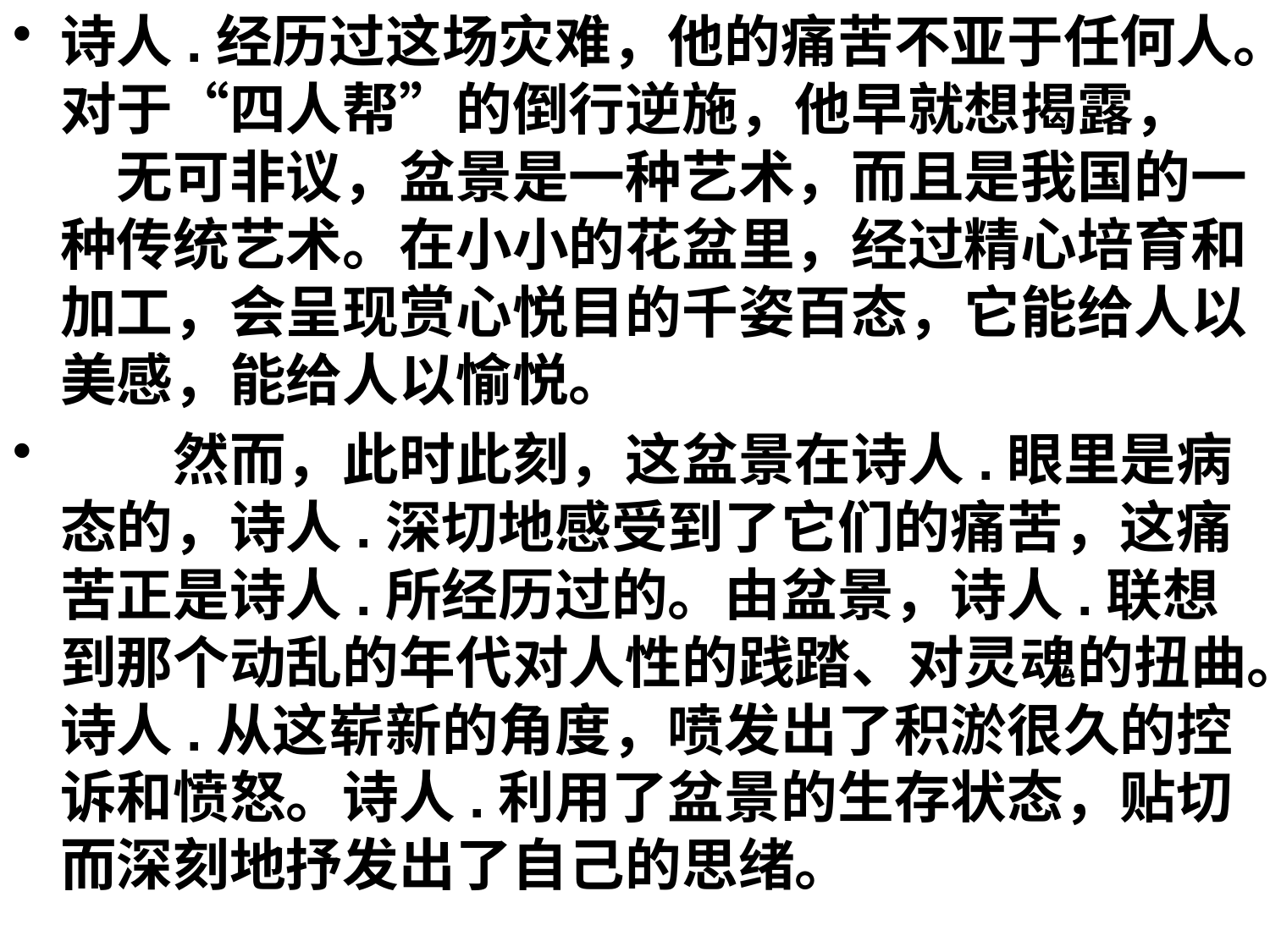

诗人.经历过这场灾难，他的痛苦不亚于任何人。对于“四人帮”的倒行逆施，他早就想揭露，　　无可非议，盆景是一种艺术，而且是我国的一种传统艺术。在小小的花盆里，经过精心培育和加工，会呈现赏心悦目的千姿百态，它能给人以美感，能给人以愉悦。
　　然而，此时此刻，这盆景在诗人.眼里是病态的，诗人.深切地感受到了它们的痛苦，这痛苦正是诗人.所经历过的。由盆景，诗人.联想到那个动乱的年代对人性的践踏、对灵魂的扭曲。诗人.从这崭新的角度，喷发出了积淤很久的控诉和愤怒。诗人.利用了盆景的生存状态，贴切而深刻地抒发出了自己的思绪。